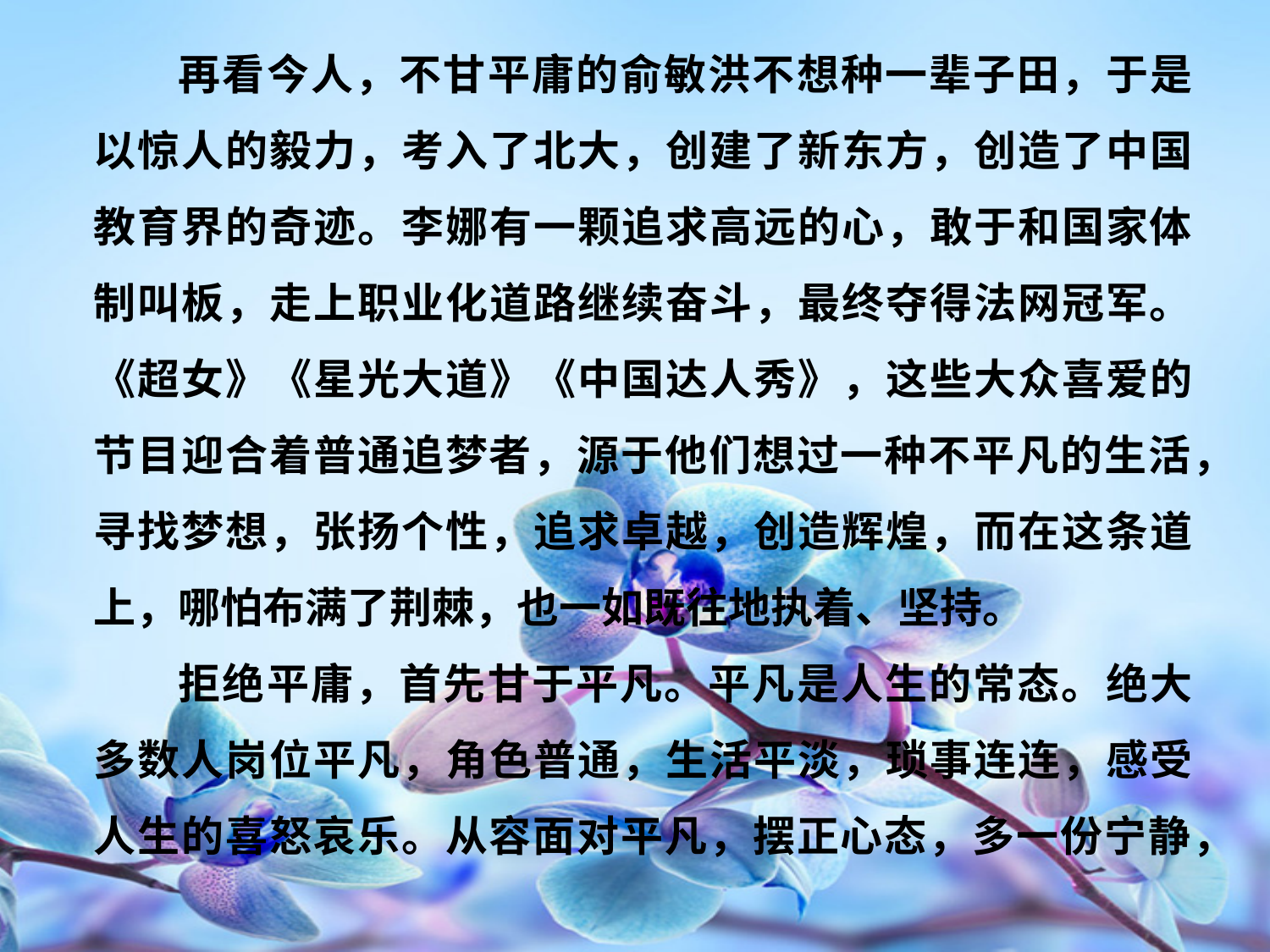

再看今人，不甘平庸的俞敏洪不想种一辈子田，于是以惊人的毅力，考入了北大，创建了新东方，创造了中国教育界的奇迹。李娜有一颗追求高远的心，敢于和国家体制叫板，走上职业化道路继续奋斗，最终夺得法网冠军。《超女》《星光大道》《中国达人秀》，这些大众喜爱的节目迎合着普通追梦者，源于他们想过一种不平凡的生活，寻找梦想，张扬个性，追求卓越，创造辉煌，而在这条道上，哪怕布满了荆棘，也一如既往地执着、坚持。
拒绝平庸，首先甘于平凡。平凡是人生的常态。绝大多数人岗位平凡，角色普通，生活平淡，琐事连连，感受人生的喜怒哀乐。从容面对平凡，摆正心态，多一份宁静，